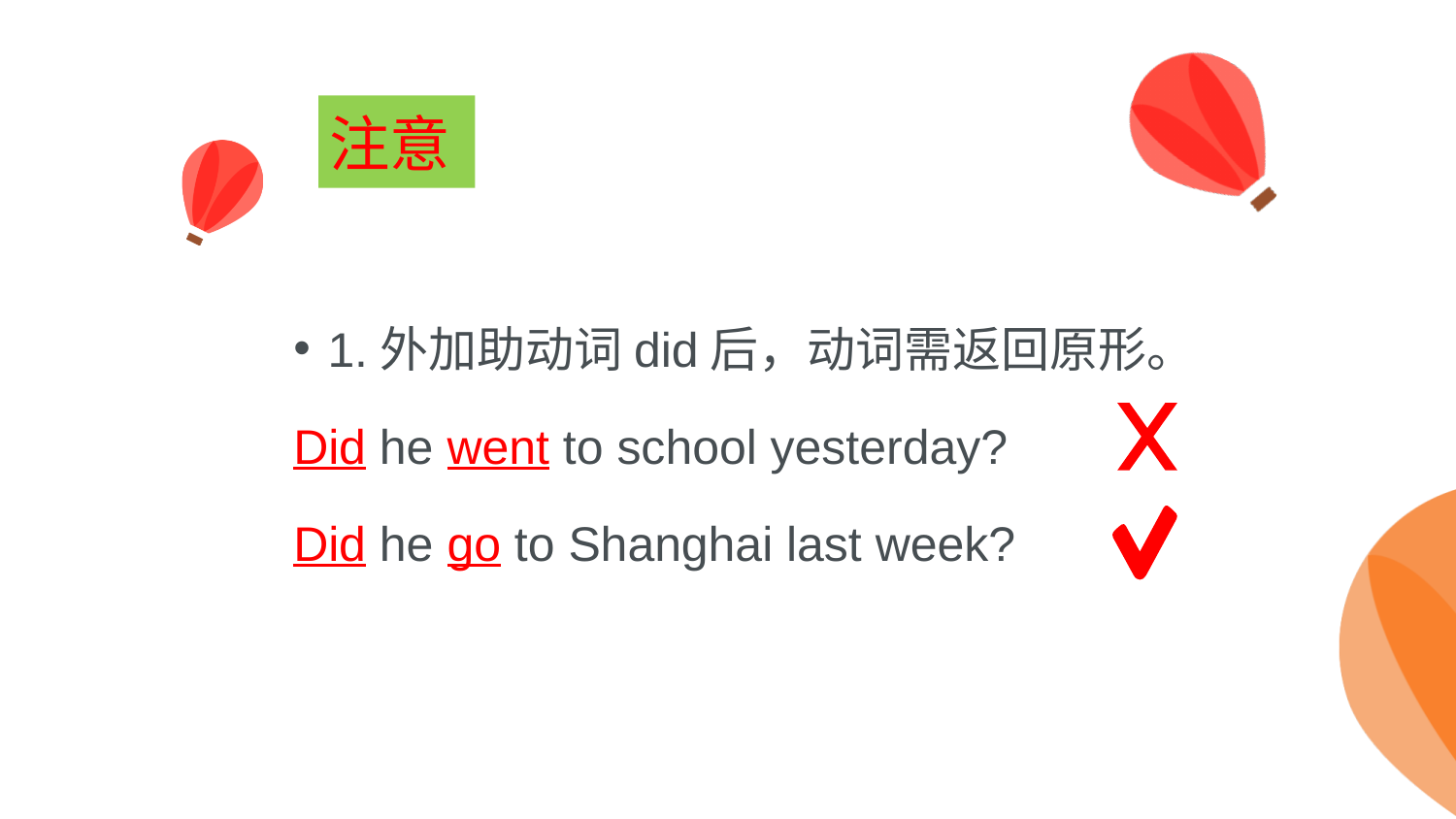

# 注意
1.外加助动词did后，动词需返回原形。
Did he went to school yesterday?
Did he go to Shanghai last week?